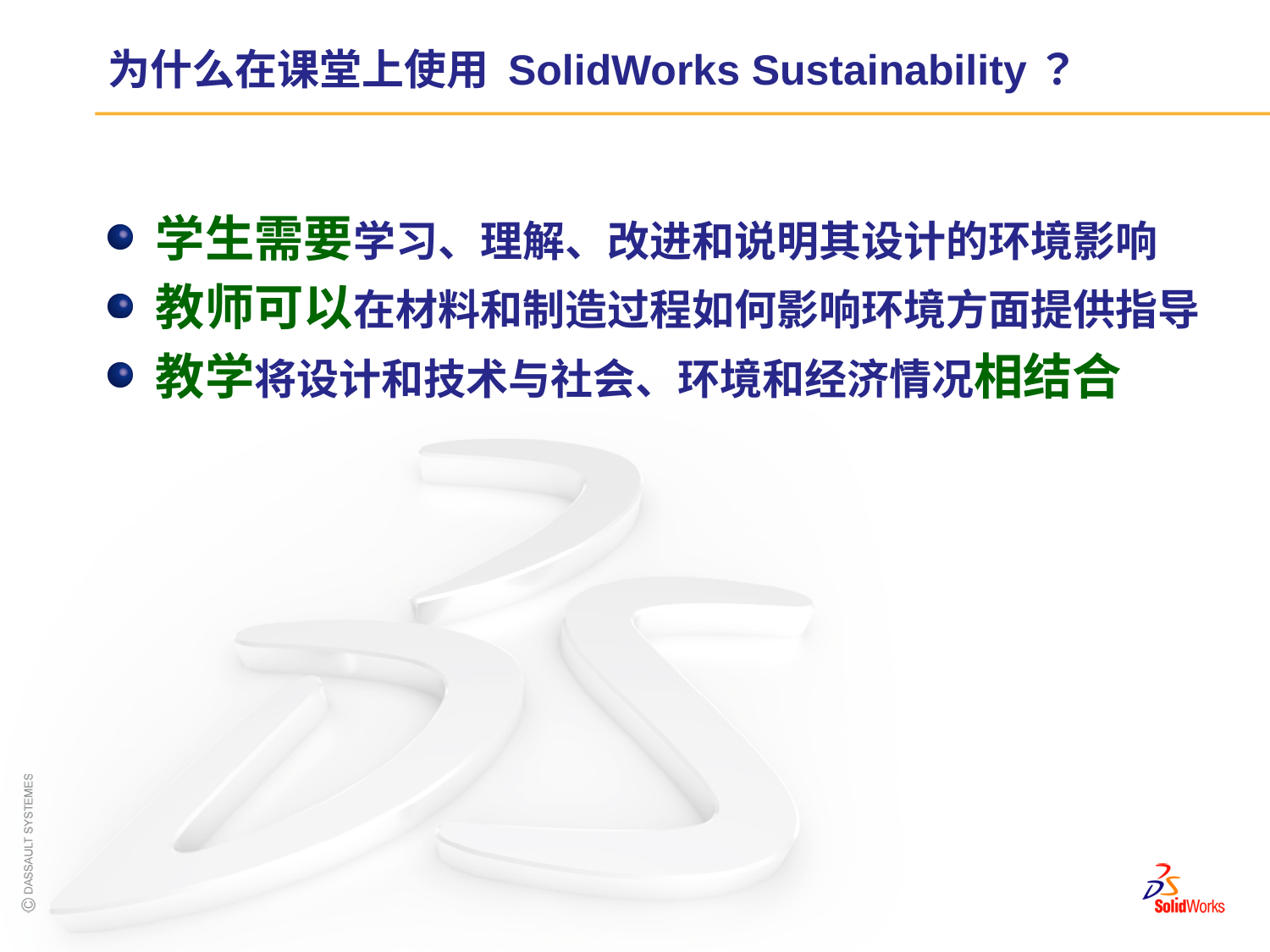

# 为什么在课堂上使用 SolidWorks Sustainability？
学生需要学习、理解、改进和说明其设计的环境影响
教师可以在材料和制造过程如何影响环境方面提供指导
教学将设计和技术与社会、环境和经济情况相结合